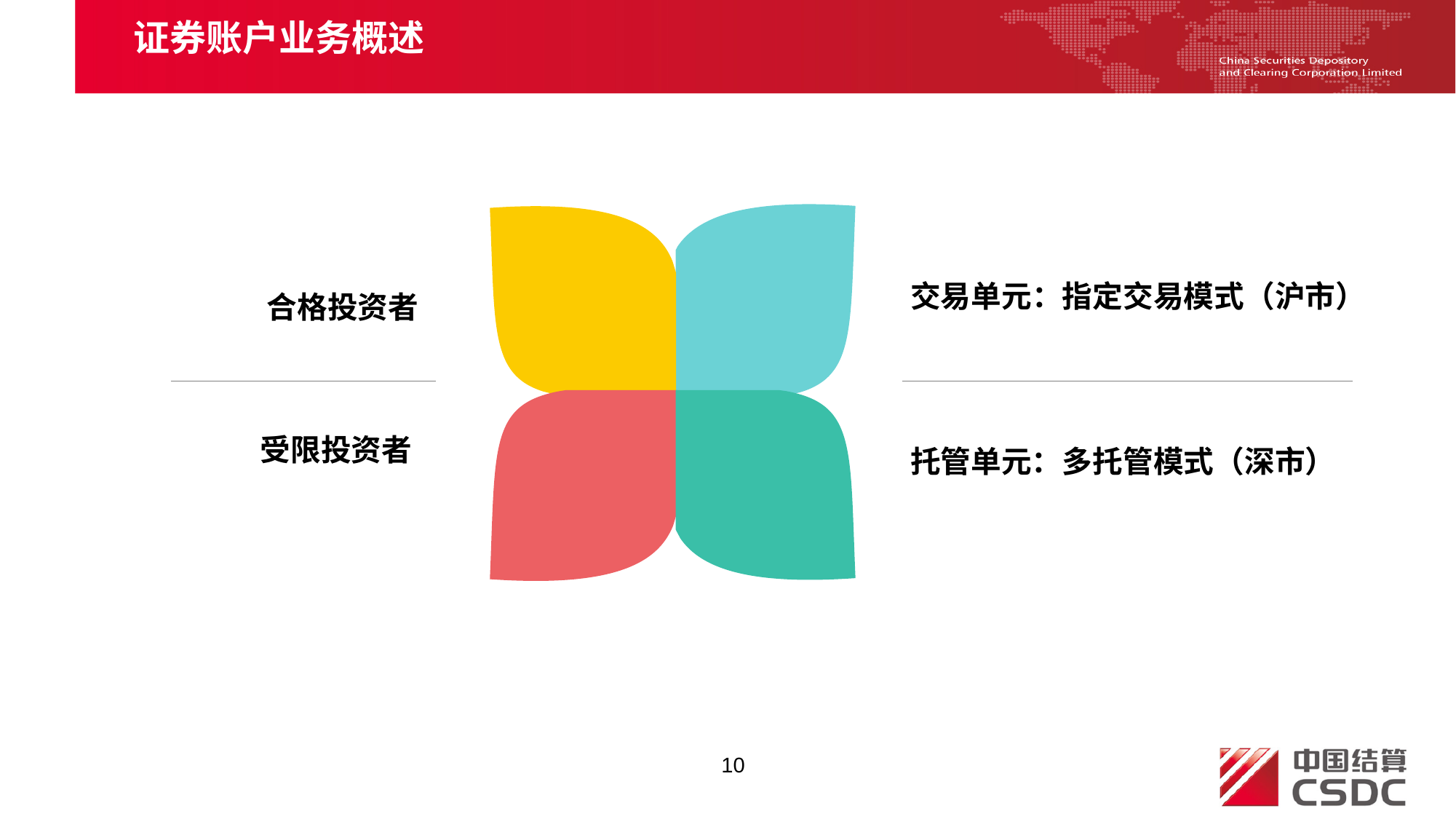

证券账户业务概述

交易单元：指定交易模式（沪市）
合格投资者

受限投资者
托管单元：多托管模式（深市）
10